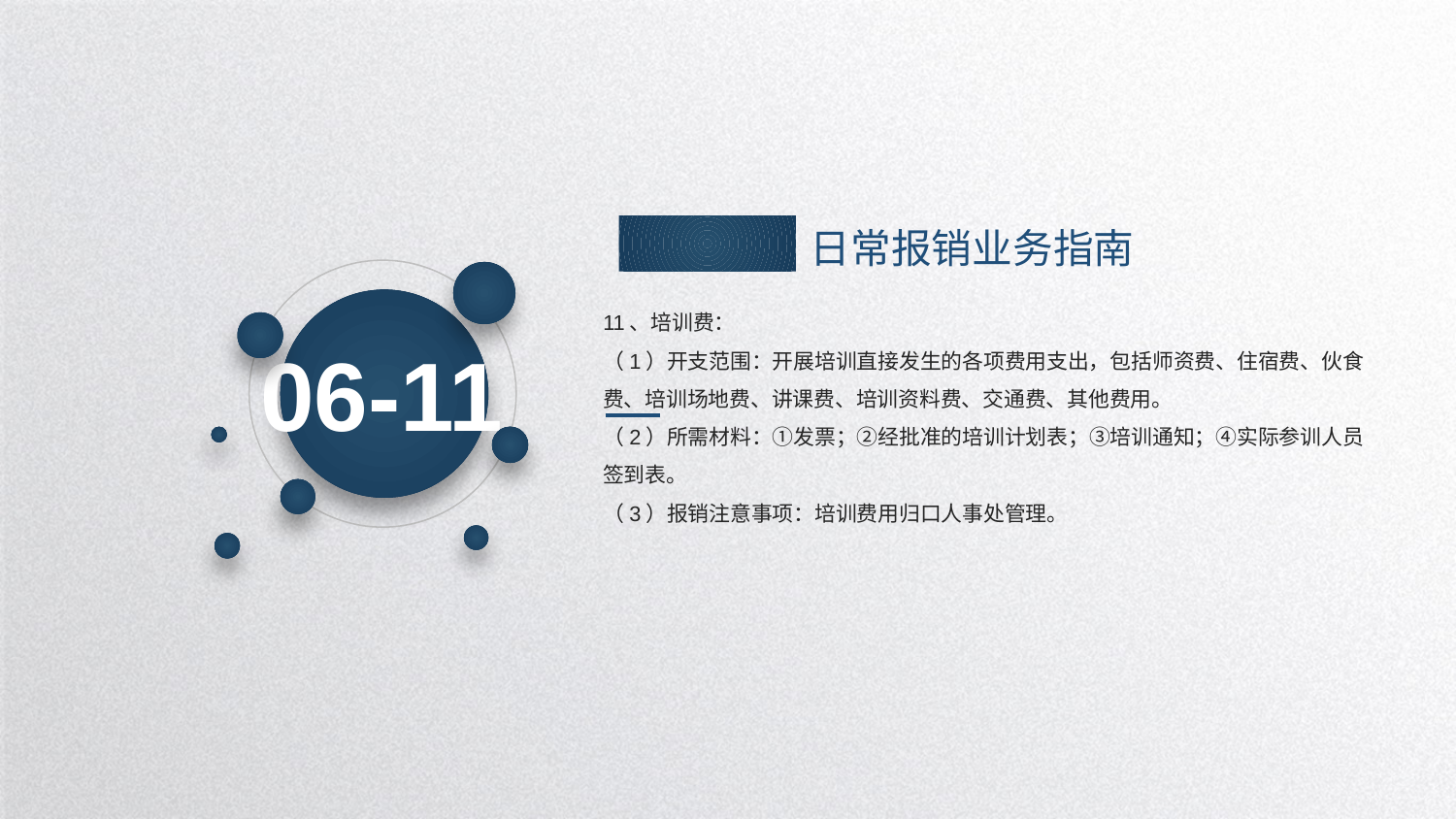

日常报销业务指南

11、培训费：
（1）开支范围：开展培训直接发生的各项费用支出，包括师资费、住宿费、伙食费、培训场地费、讲课费、培训资料费、交通费、其他费用。
（2）所需材料：①发票；②经批准的培训计划表；③培训通知；④实际参训人员签到表。
（3）报销注意事项：培训费用归口人事处管理。

06-11